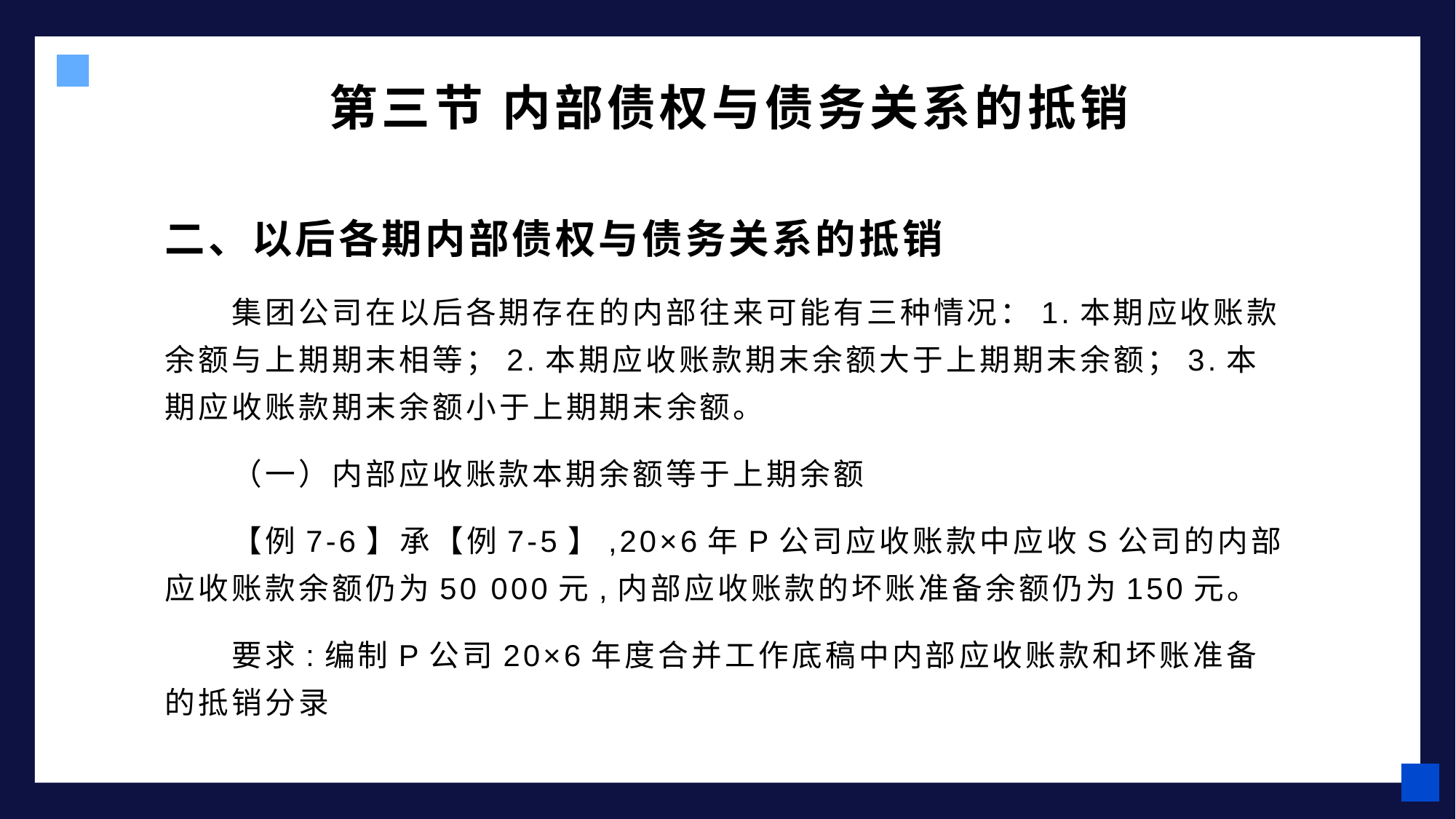

第三节 内部债权与债务关系的抵销
二、以后各期内部债权与债务关系的抵销
集团公司在以后各期存在的内部往来可能有三种情况：1.本期应收账款余额与上期期末相等；2.本期应收账款期末余额大于上期期末余额；3.本期应收账款期末余额小于上期期末余额。
（一）内部应收账款本期余额等于上期余额
【例7-6】承【例7-5】,20×6年P公司应收账款中应收S公司的内部应收账款余额仍为50 000元,内部应收账款的坏账准备余额仍为150元。
要求:编制P公司20×6年度合并工作底稿中内部应收账款和坏账准备的抵销分录